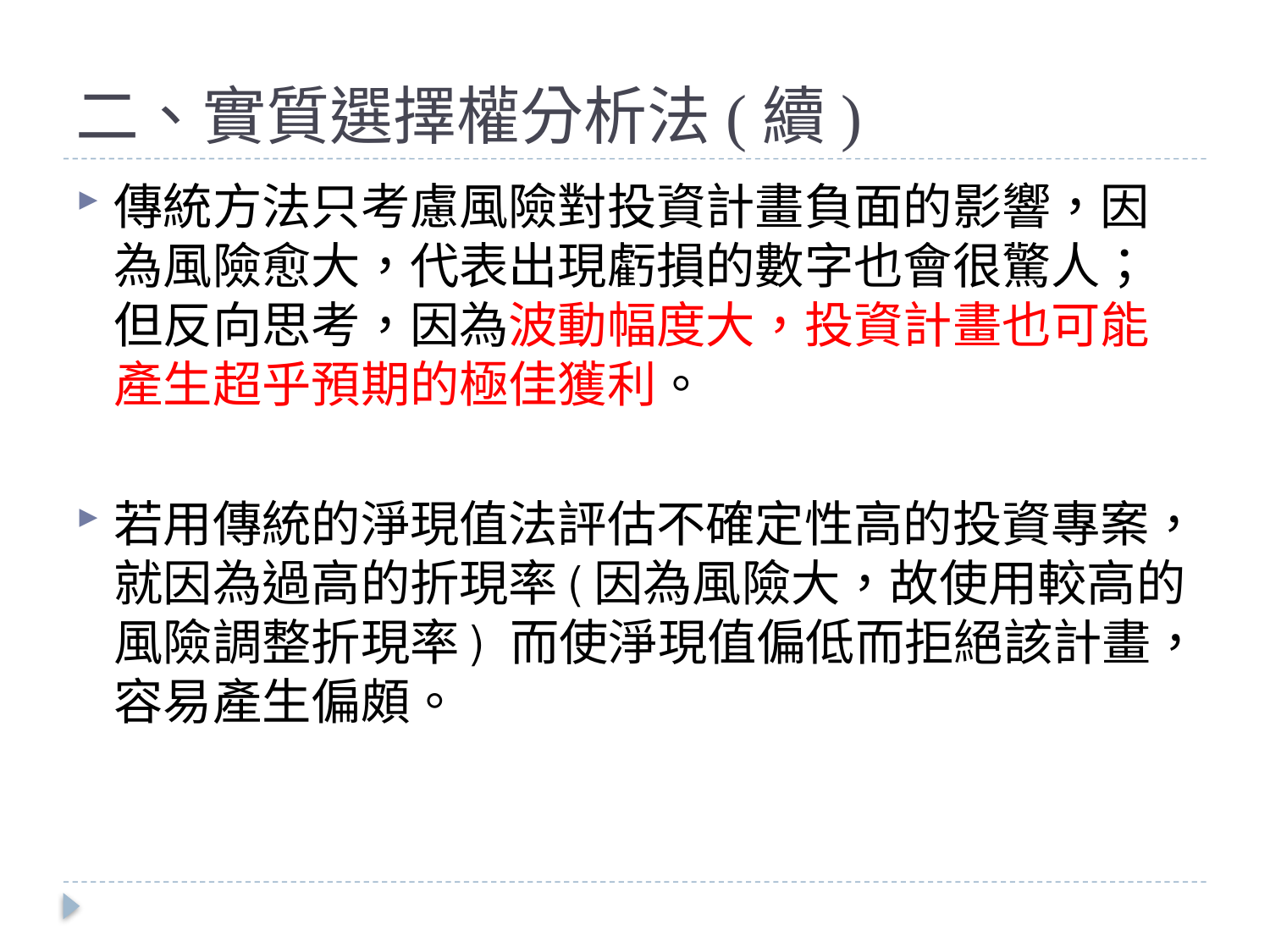

# 二、實質選擇權分析法(續)
傳統方法只考慮風險對投資計畫負面的影響，因為風險愈大，代表出現虧損的數字也會很驚人；但反向思考，因為波動幅度大，投資計畫也可能產生超乎預期的極佳獲利。

若用傳統的淨現值法評估不確定性高的投資專案，就因為過高的折現率(因為風險大，故使用較高的風險調整折現率) 而使淨現值偏低而拒絕該計畫，容易產生偏頗。